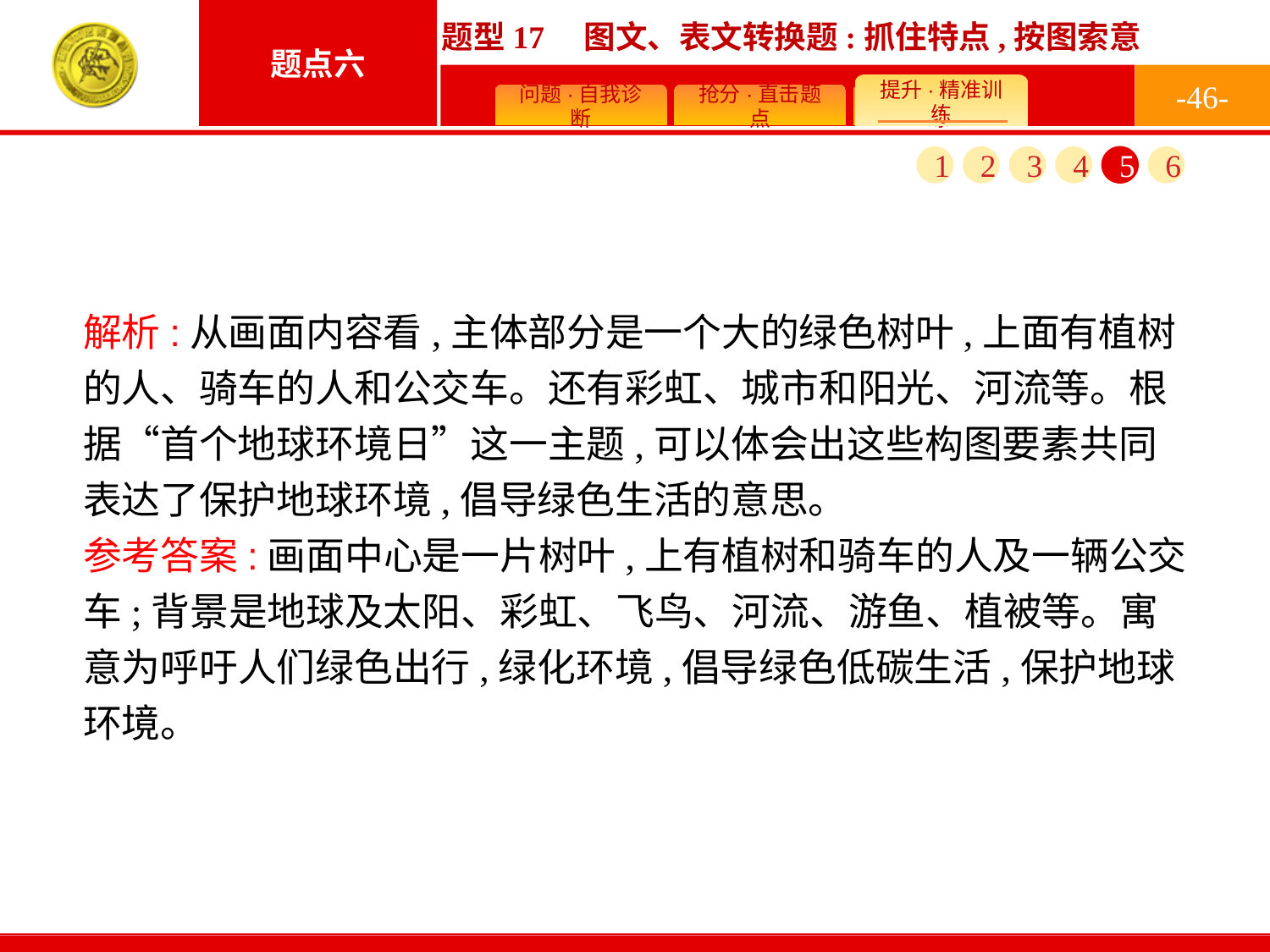

-46-
1
2
3
4
5
6
解析:从画面内容看,主体部分是一个大的绿色树叶,上面有植树的人、骑车的人和公交车。还有彩虹、城市和阳光、河流等。根据“首个地球环境日”这一主题,可以体会出这些构图要素共同表达了保护地球环境,倡导绿色生活的意思。
参考答案:画面中心是一片树叶,上有植树和骑车的人及一辆公交车;背景是地球及太阳、彩虹、飞鸟、河流、游鱼、植被等。寓意为呼吁人们绿色出行,绿化环境,倡导绿色低碳生活,保护地球环境。